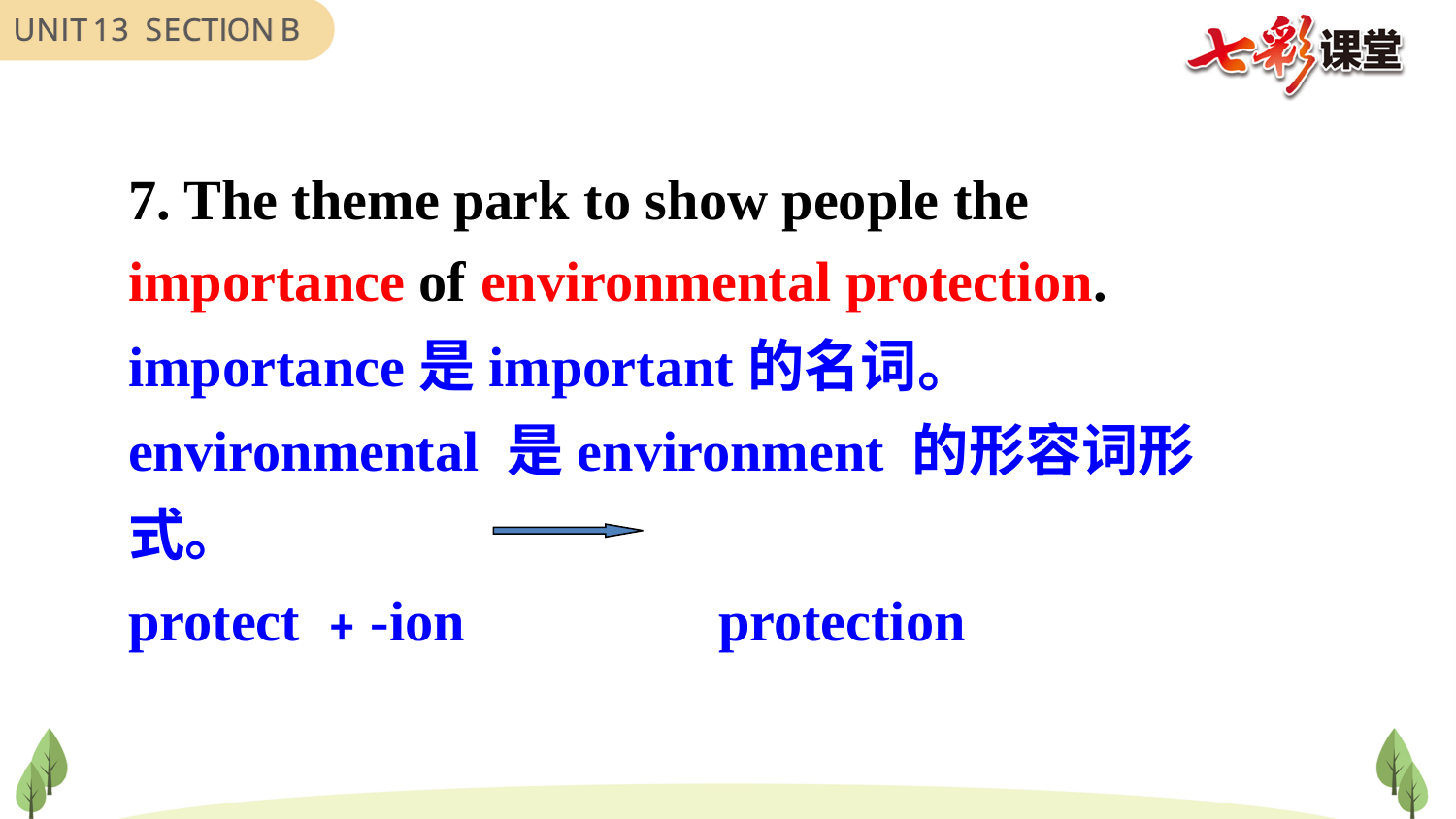

7. The theme park to show people the importance of environmental protection.
importance是important的名词。
environmental 是environment 的形容词形式。
protect ﹢-ion                  protection